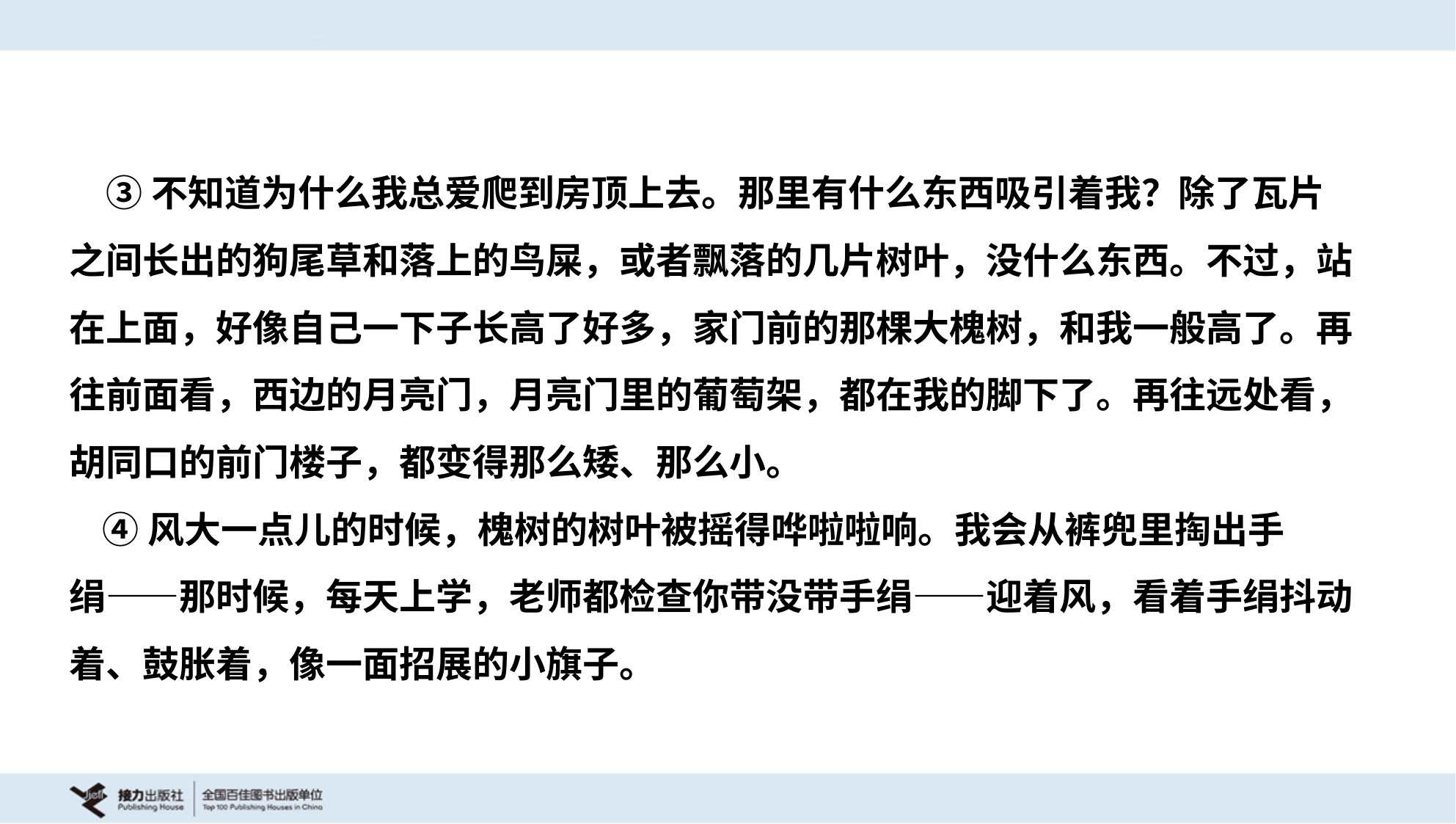

③不知道为什么我总爱爬到房顶上去。那里有什么东西吸引着我？除了瓦片
之间长出的狗尾草和落上的鸟屎，或者飘落的几片树叶，没什么东西。不过，站
在上面，好像自己一下子长高了好多，家门前的那棵大槐树，和我一般高了。再
往前面看，西边的月亮门，月亮门里的葡萄架，都在我的脚下了。再往远处看，
胡同口的前门楼子，都变得那么矮、那么小。
    ④风大一点儿的时候，槐树的树叶被摇得哗啦啦响。我会从裤兜里掏出手
绢——那时候，每天上学，老师都检查你带没带手绢——迎着风，看着手绢抖动
着、鼓胀着，像一面招展的小旗子。